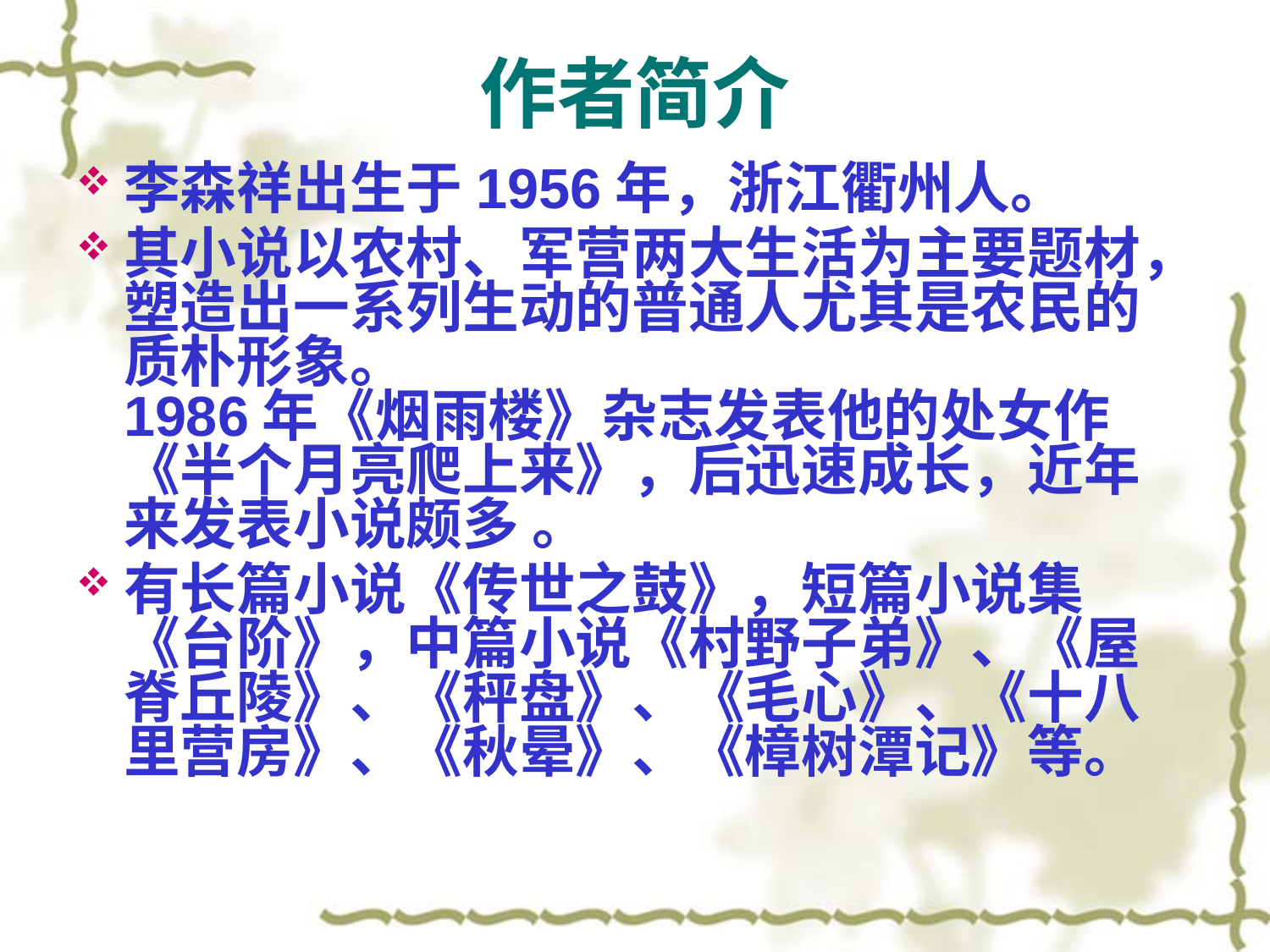

# 作者简介
李森祥出生于1956年，浙江衢州人。
其小说以农村、军营两大生活为主要题材，塑造出一系列生动的普通人尤其是农民的质朴形象。
1986年《烟雨楼》杂志发表他的处女作《半个月亮爬上来》，后迅速成长，近年来发表小说颇多 。
有长篇小说《传世之鼓》，短篇小说集《台阶》，中篇小说《村野子弟》、《屋脊丘陵》、《秤盘》、《毛心》、《十八里营房》、《秋晕》、《樟树潭记》等。